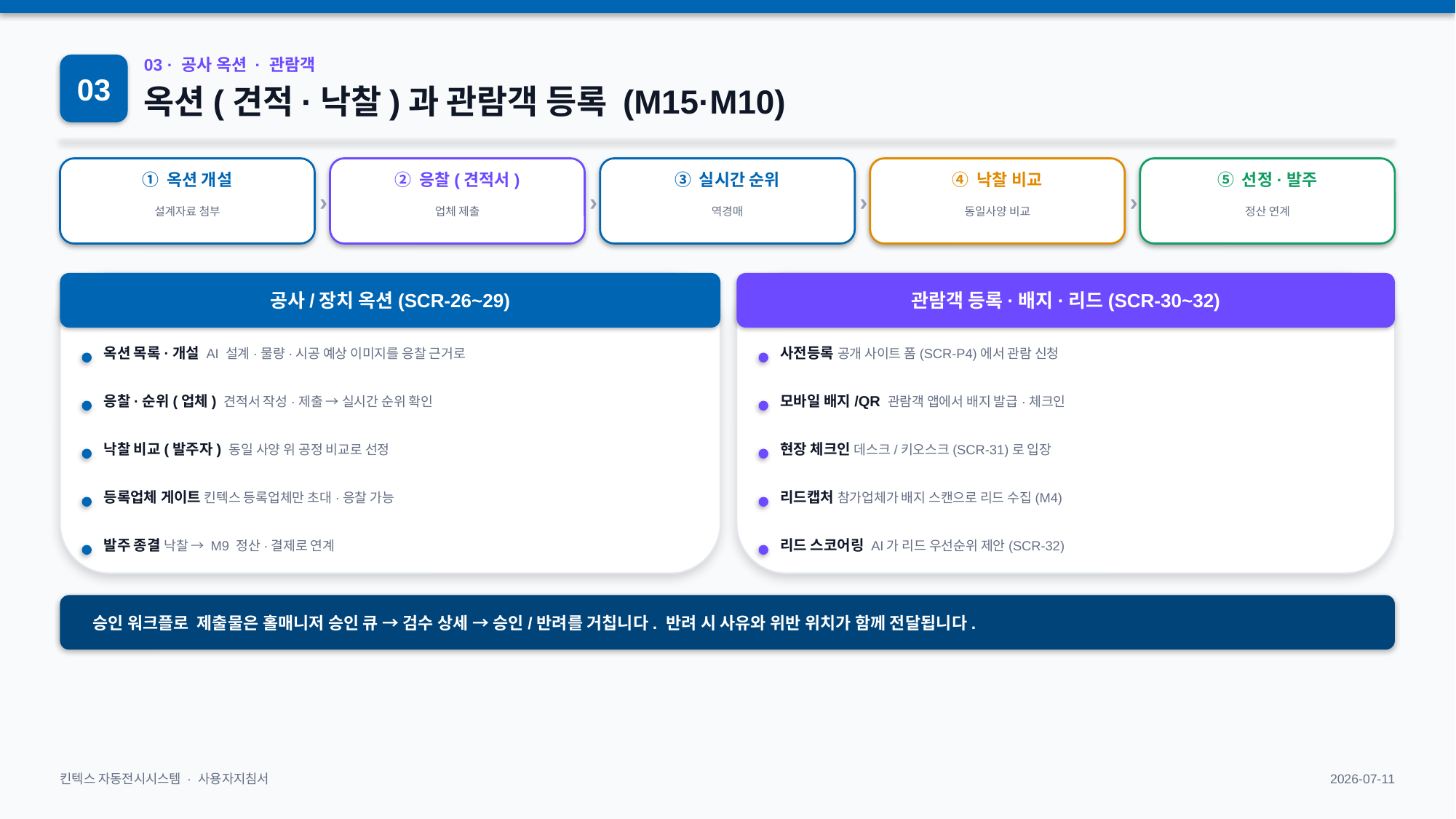

03
03 · 공사 옥션 · 관람객
옥션(견적·낙찰)과 관람객 등록 (M15·M10)

›

›

›

›

① 옥션 개설
② 응찰(견적서)
③ 실시간 순위
④ 낙찰 비교
⑤ 선정·발주
설계자료 첨부
업체 제출
역경매
동일사양 비교
정산 연계

공사/장치 옥션(SCR-26~29)

관람객 등록·배지·리드(SCR-30~32)
옥션 목록·개설 AI 설계·물량·시공 예상 이미지를 응찰 근거로
사전등록 공개 사이트 폼(SCR-P4)에서 관람 신청

응찰·순위(업체) 견적서 작성·제출 → 실시간 순위 확인
모바일 배지/QR 관람객 앱에서 배지 발급·체크인

낙찰 비교(발주자) 동일 사양 위 공정 비교로 선정
현장 체크인 데스크/키오스크(SCR-31)로 입장

등록업체 게이트 킨텍스 등록업체만 초대·응찰 가능
리드캡처 참가업체가 배지 스캔으로 리드 수집(M4)

발주 종결 낙찰 → M9 정산·결제로 연계
리드 스코어링 AI가 리드 우선순위 제안(SCR-32)

승인 워크플로  제출물은 홀매니저 승인 큐 → 검수 상세 → 승인/반려를 거칩니다. 반려 시 사유와 위반 위치가 함께 전달됩니다.
킨텍스 자동전시시스템 · 사용자지침서
2026-07-11